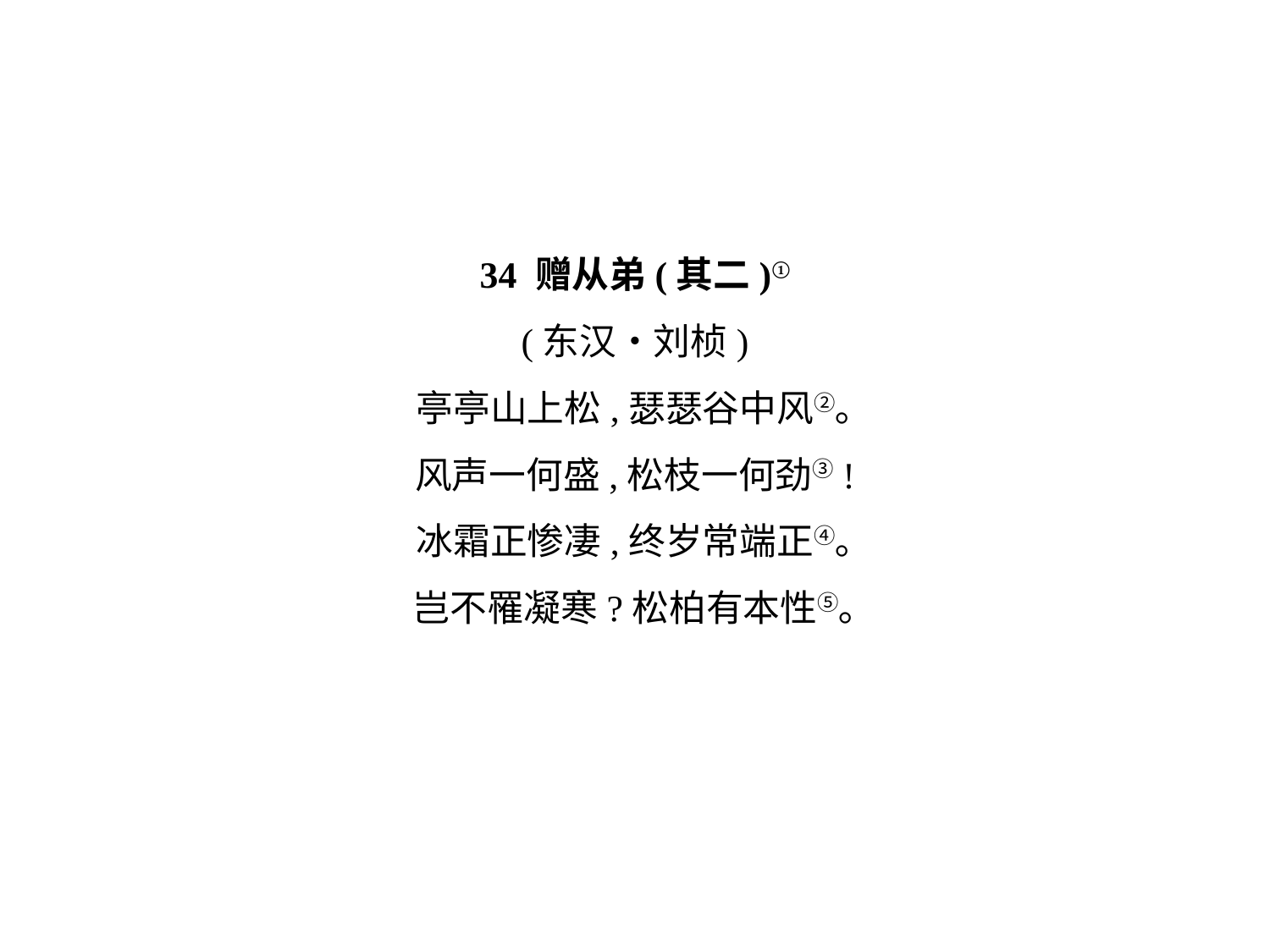

34 赠从弟(其二)①
(东汉•刘桢)
亭亭山上松,瑟瑟谷中风②｡
风声一何盛,松枝一何劲③!
冰霜正惨凄,终岁常端正④｡
岂不罹凝寒?松柏有本性⑤｡